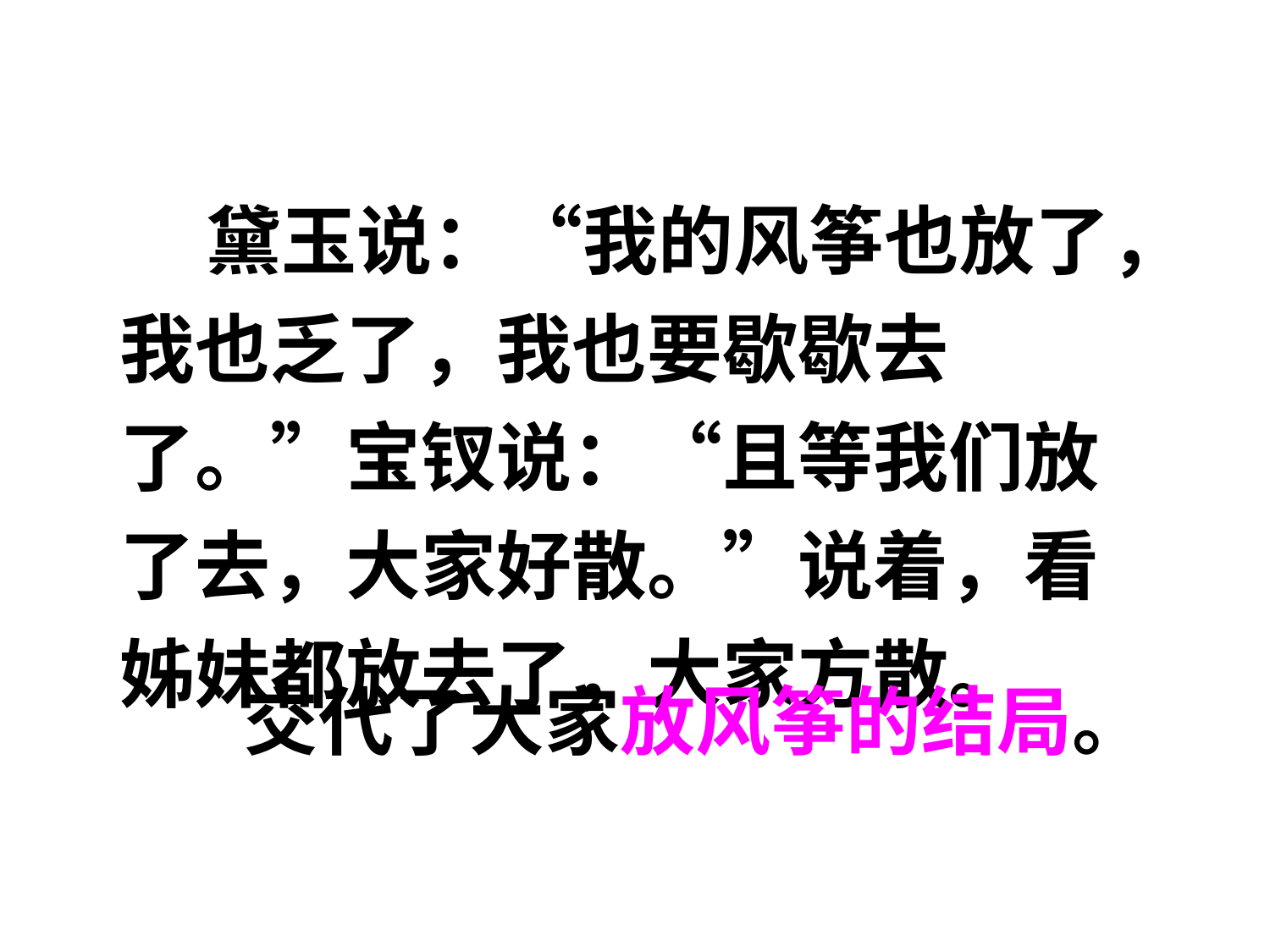

黛玉说：“我的风筝也放了，我也乏了，我也要歇歇去了。”宝钗说：“且等我们放了去，大家好散。”说着，看姊妹都放去了，大家方散。
交代了大家放风筝的结局。